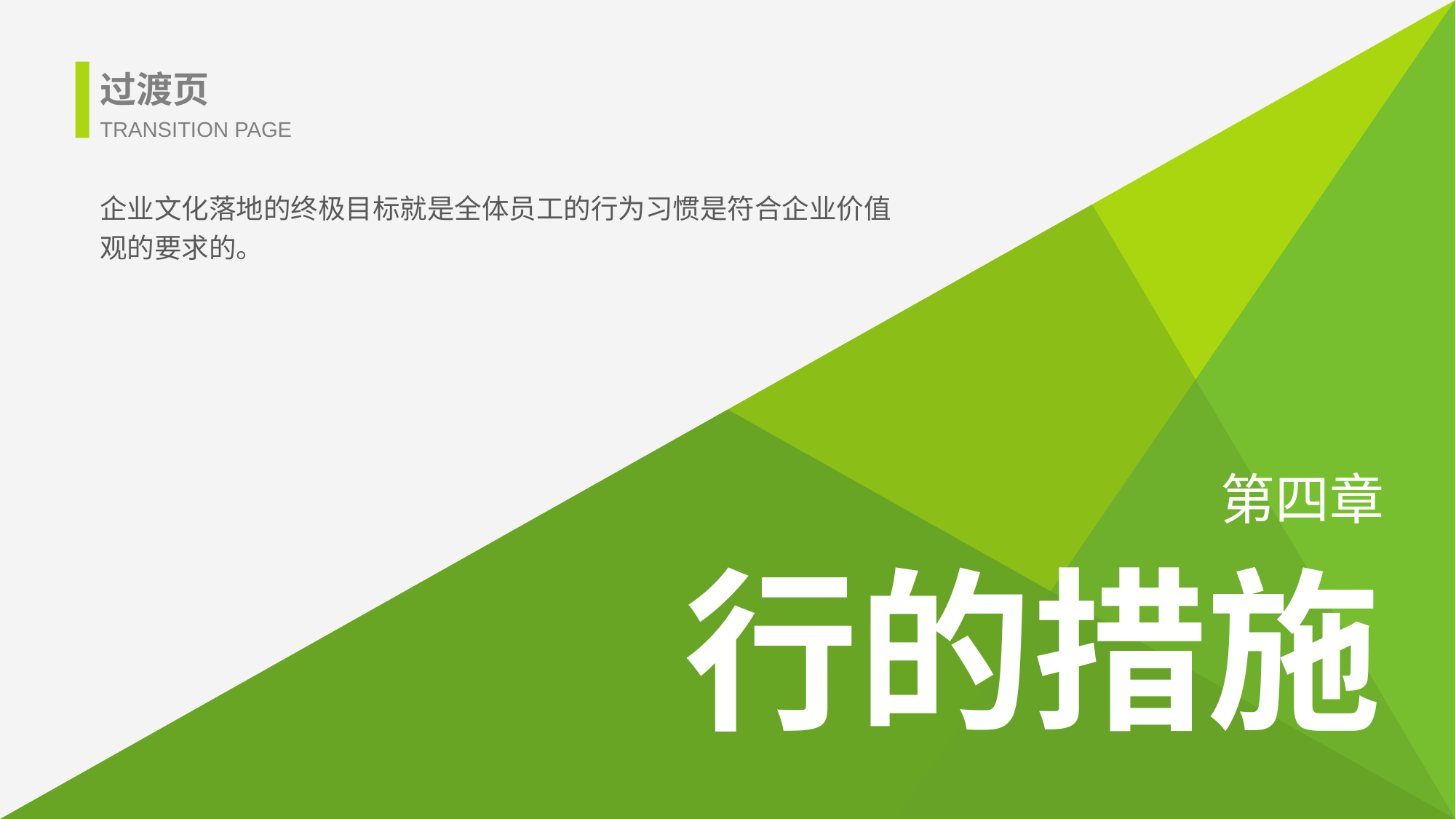

企业文化落地的终极目标就是全体员工的行为习惯是符合企业价值观的要求的。
第四章
行的措施